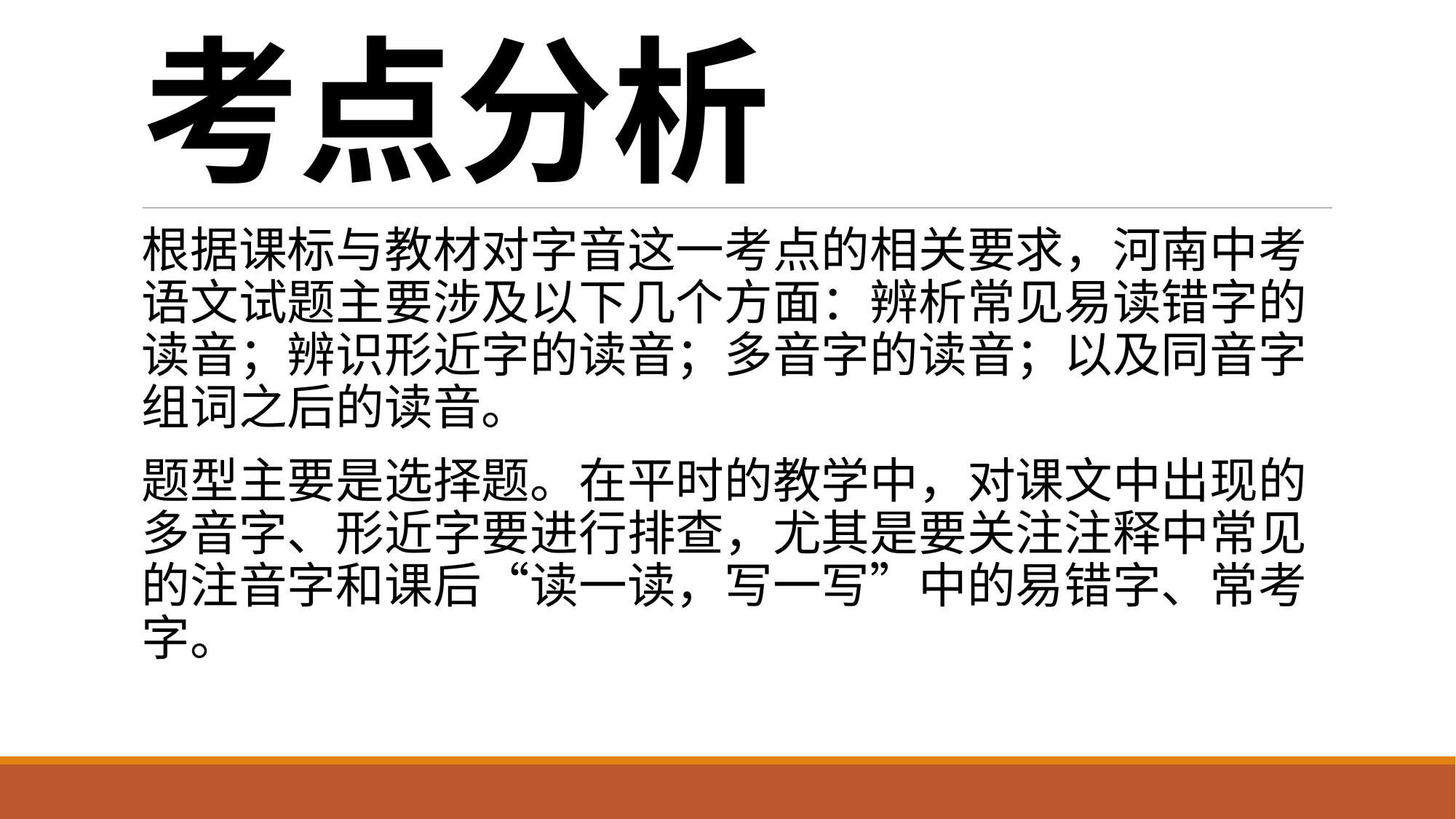

# 考点分析
根据课标与教材对字音这一考点的相关要求，河南中考语文试题主要涉及以下几个方面：辨析常见易读错字的读音；辨识形近字的读音；多音字的读音；以及同音字组词之后的读音。
题型主要是选择题。在平时的教学中，对课文中出现的多音字、形近字要进行排查，尤其是要关注注释中常见的注音字和课后“读一读，写一写”中的易错字、常考字。